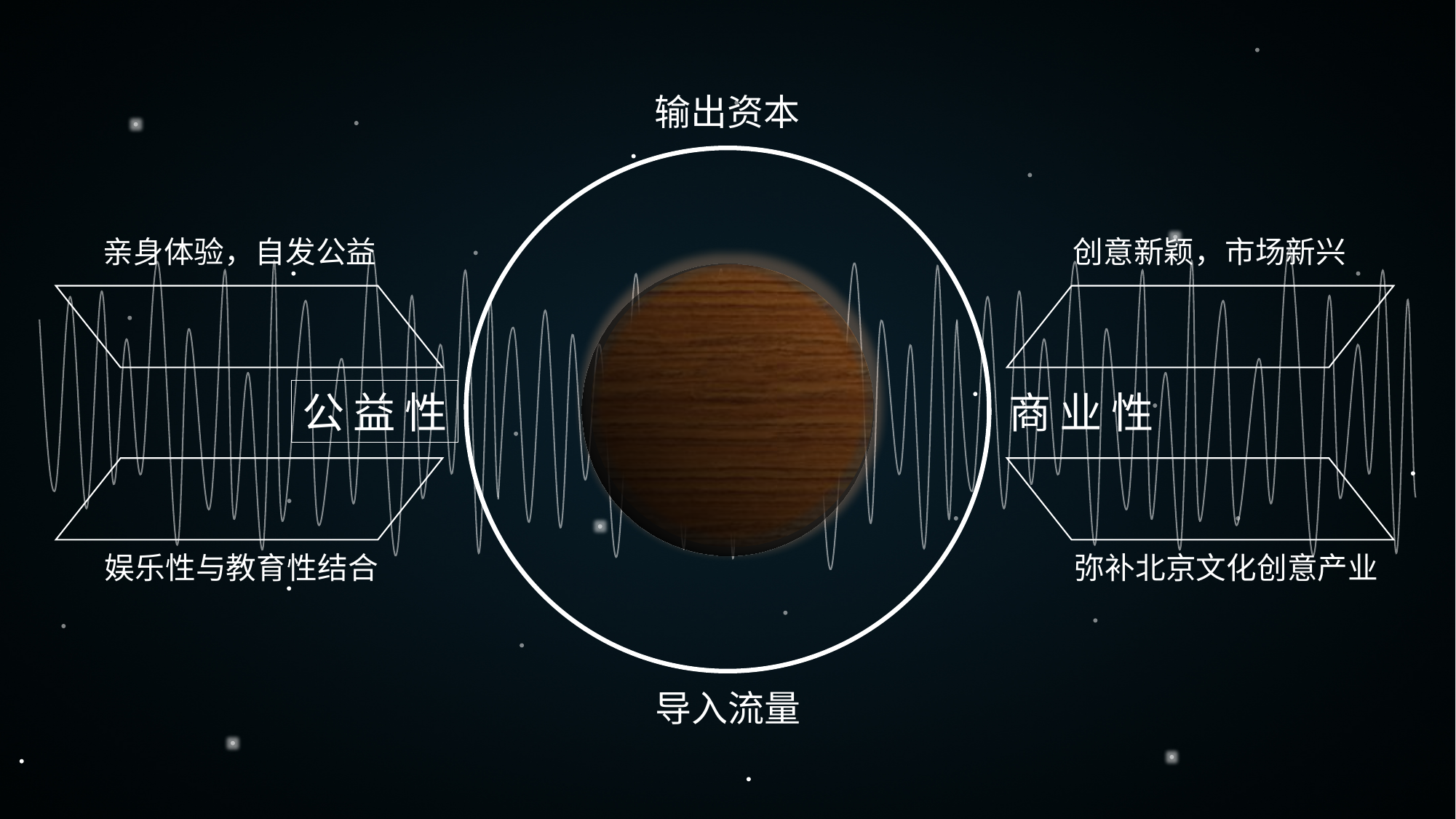

输出资本

亲身体验，自发公益

创意新颖，市场新兴

公益性
商业性

娱乐性与教育性结合

弥补北京文化创意产业
导入流量